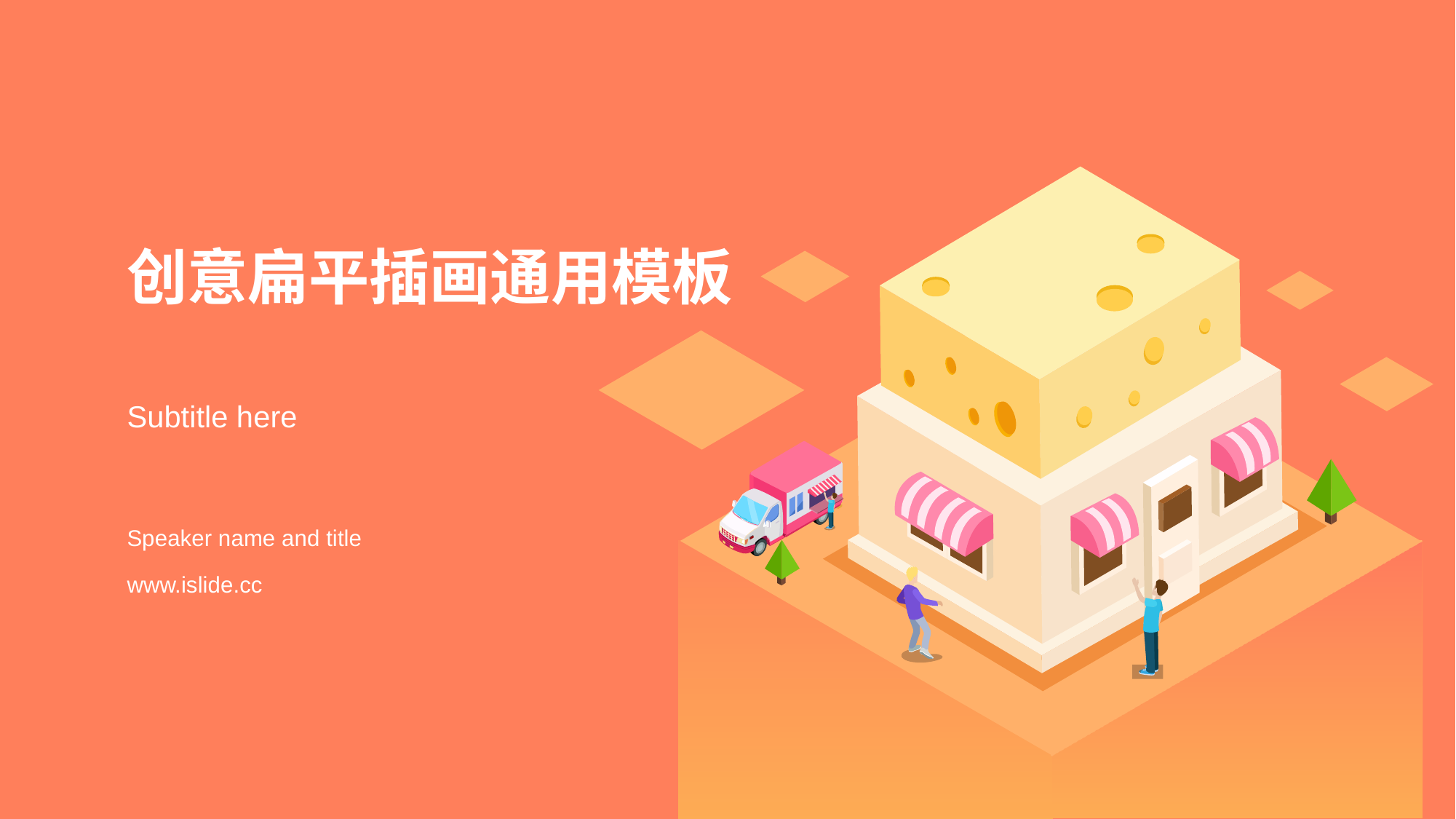

# 创意扁平插画通用模板
Subtitle here
Speaker name and title
www.islide.cc